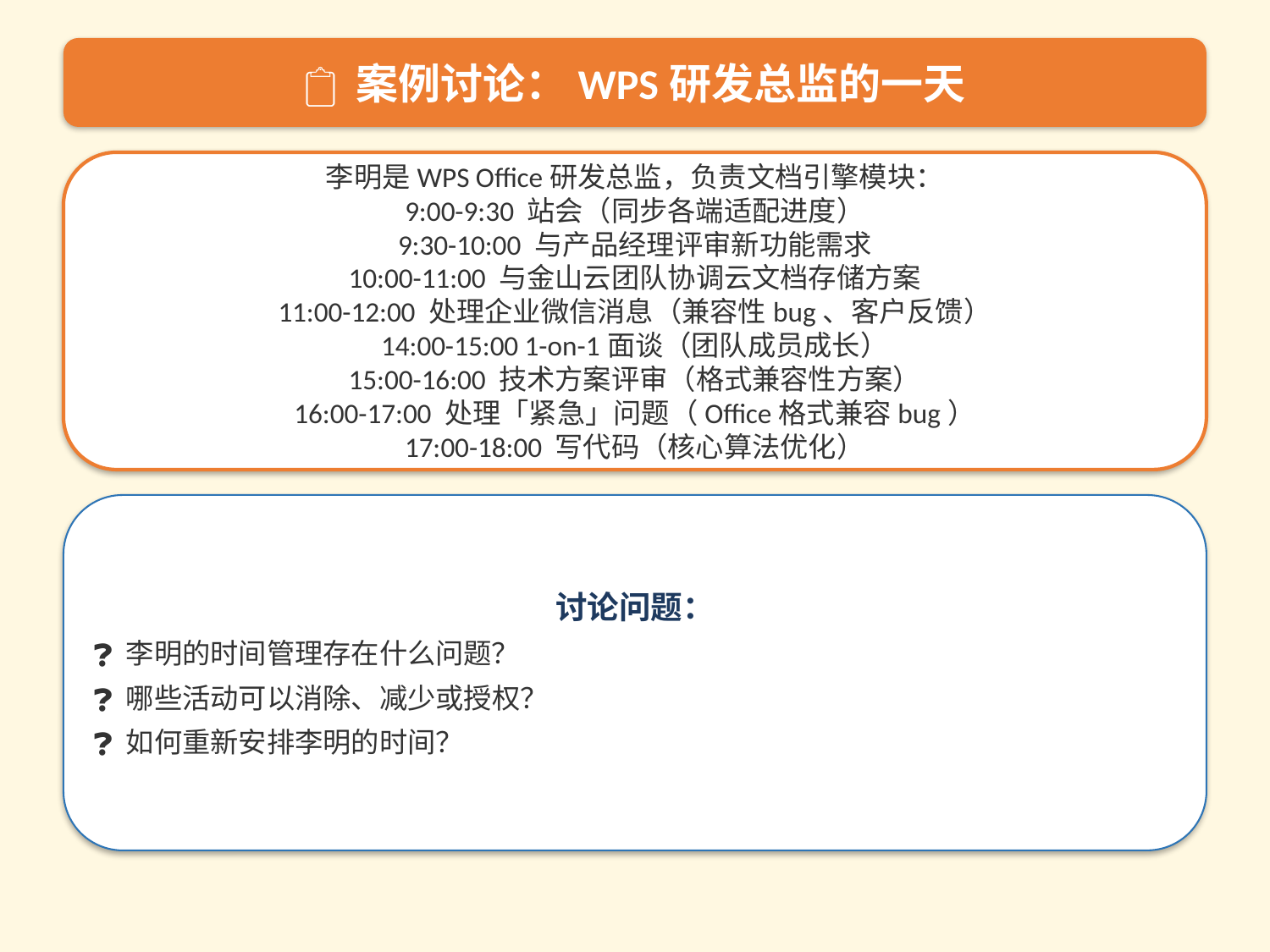

📋 案例讨论：WPS研发总监的一天
李明是WPS Office研发总监，负责文档引擎模块：
9:00-9:30 站会（同步各端适配进度）
9:30-10:00 与产品经理评审新功能需求
10:00-11:00 与金山云团队协调云文档存储方案
11:00-12:00 处理企业微信消息（兼容性bug、客户反馈）
14:00-15:00 1-on-1面谈（团队成员成长）
15:00-16:00 技术方案评审（格式兼容性方案）
16:00-17:00 处理「紧急」问题（Office格式兼容bug）
17:00-18:00 写代码（核心算法优化）
讨论问题：
❓ 李明的时间管理存在什么问题？
❓ 哪些活动可以消除、减少或授权？
❓ 如何重新安排李明的时间？